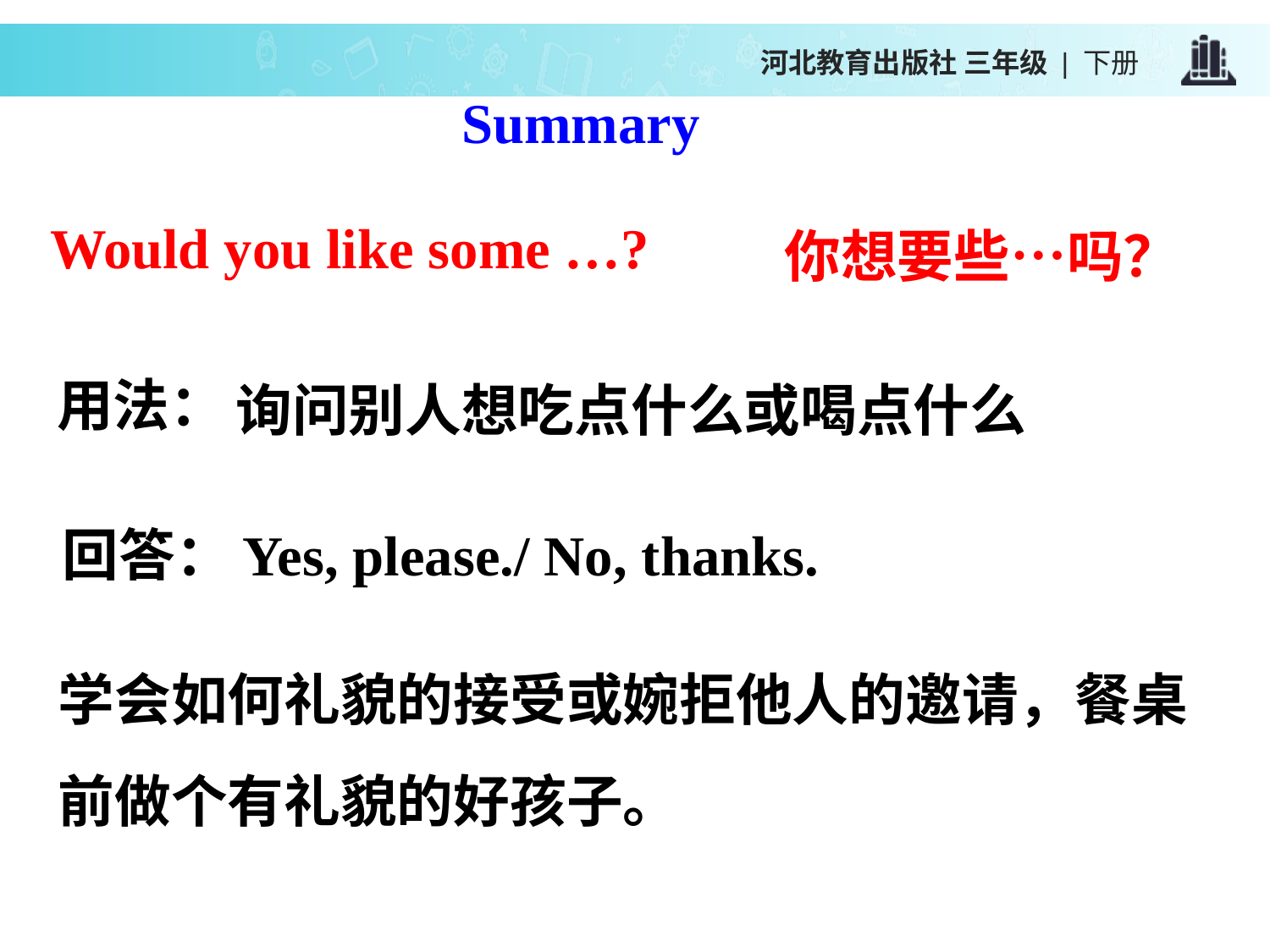

河北教育出版社 三年级 | 下册
Summary
Would you like some …?
你想要些…吗？
询问别人想吃点什么或喝点什么
用法：
回答：
Yes, please./ No, thanks.
学会如何礼貌的接受或婉拒他人的邀请，餐桌前做个有礼貌的好孩子。